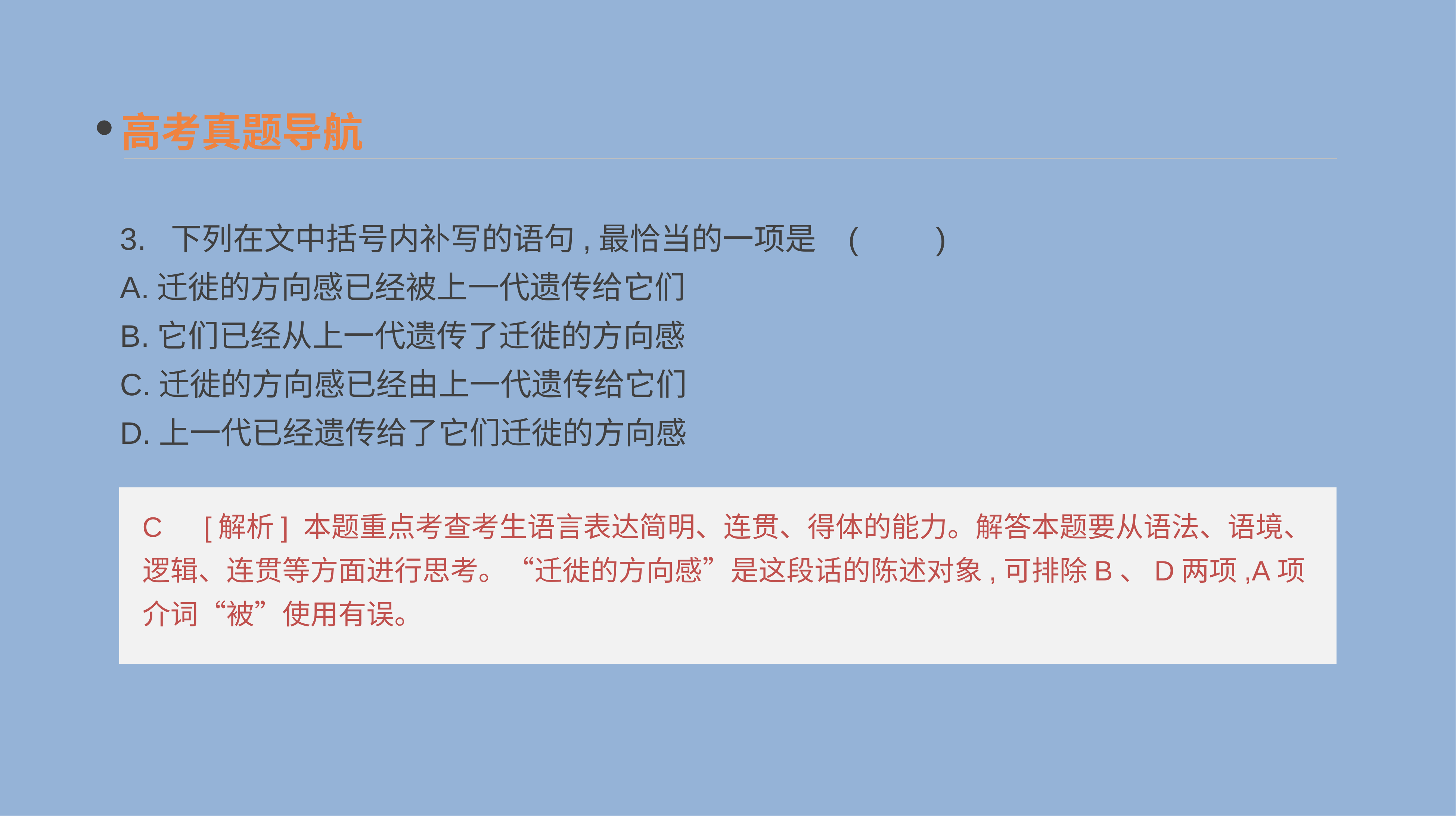

高考真题导航

3.  下列在文中括号内补写的语句,最恰当的一项是　	(　　)
A.迁徙的方向感已经被上一代遗传给它们
B.它们已经从上一代遗传了迁徙的方向感
C.迁徙的方向感已经由上一代遗传给它们
D.上一代已经遗传给了它们迁徙的方向感

C　[解析] 本题重点考查考生语言表达简明、连贯、得体的能力。解答本题要从语法、语境、逻辑、连贯等方面进行思考。“迁徙的方向感”是这段话的陈述对象,可排除B、D两项,A项介词“被”使用有误。